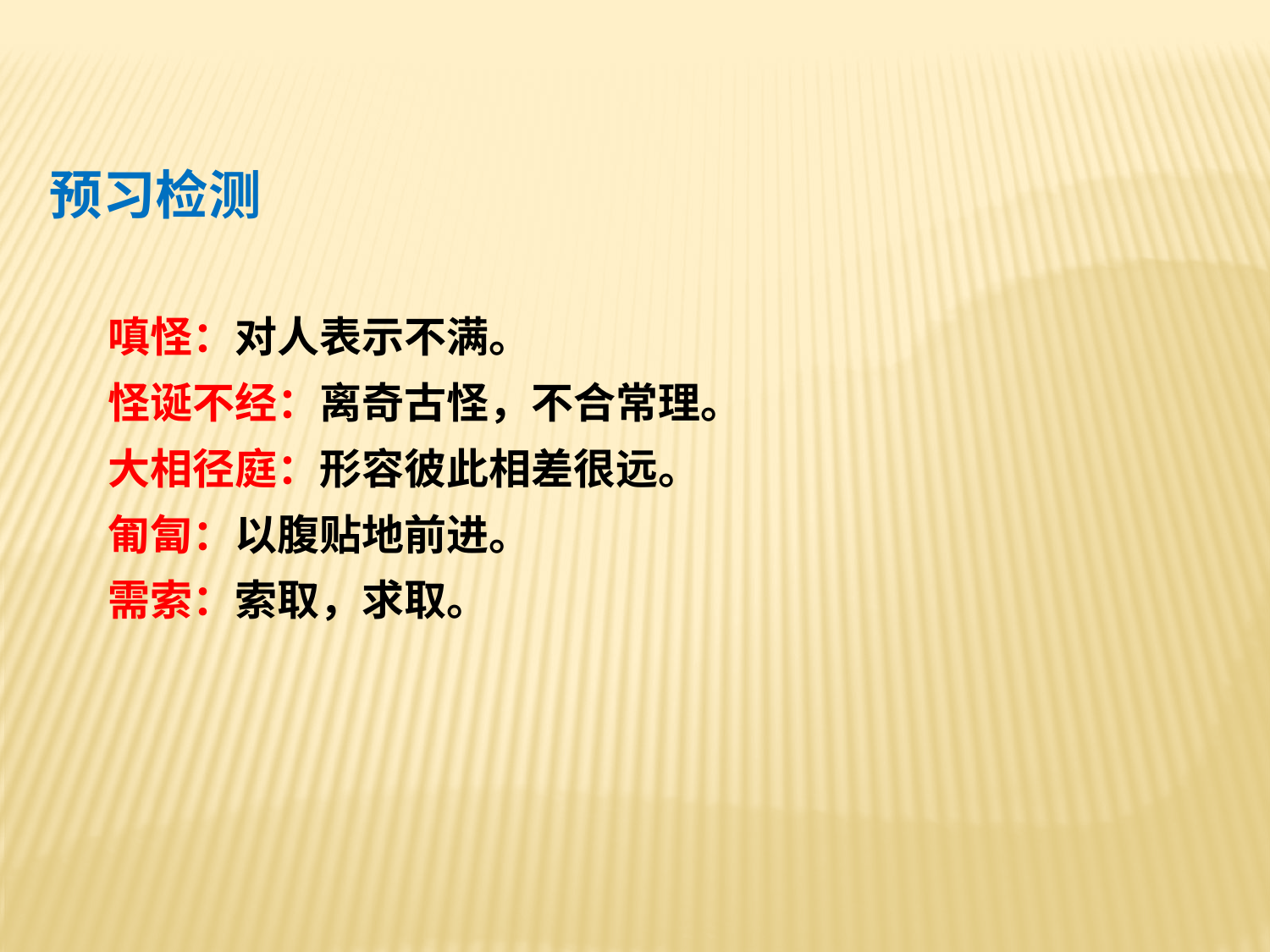

预习检测
嗔怪：对人表示不满。
怪诞不经：离奇古怪，不合常理。
大相径庭：形容彼此相差很远。
匍匐：以腹贴地前进。
需索：索取，求取。